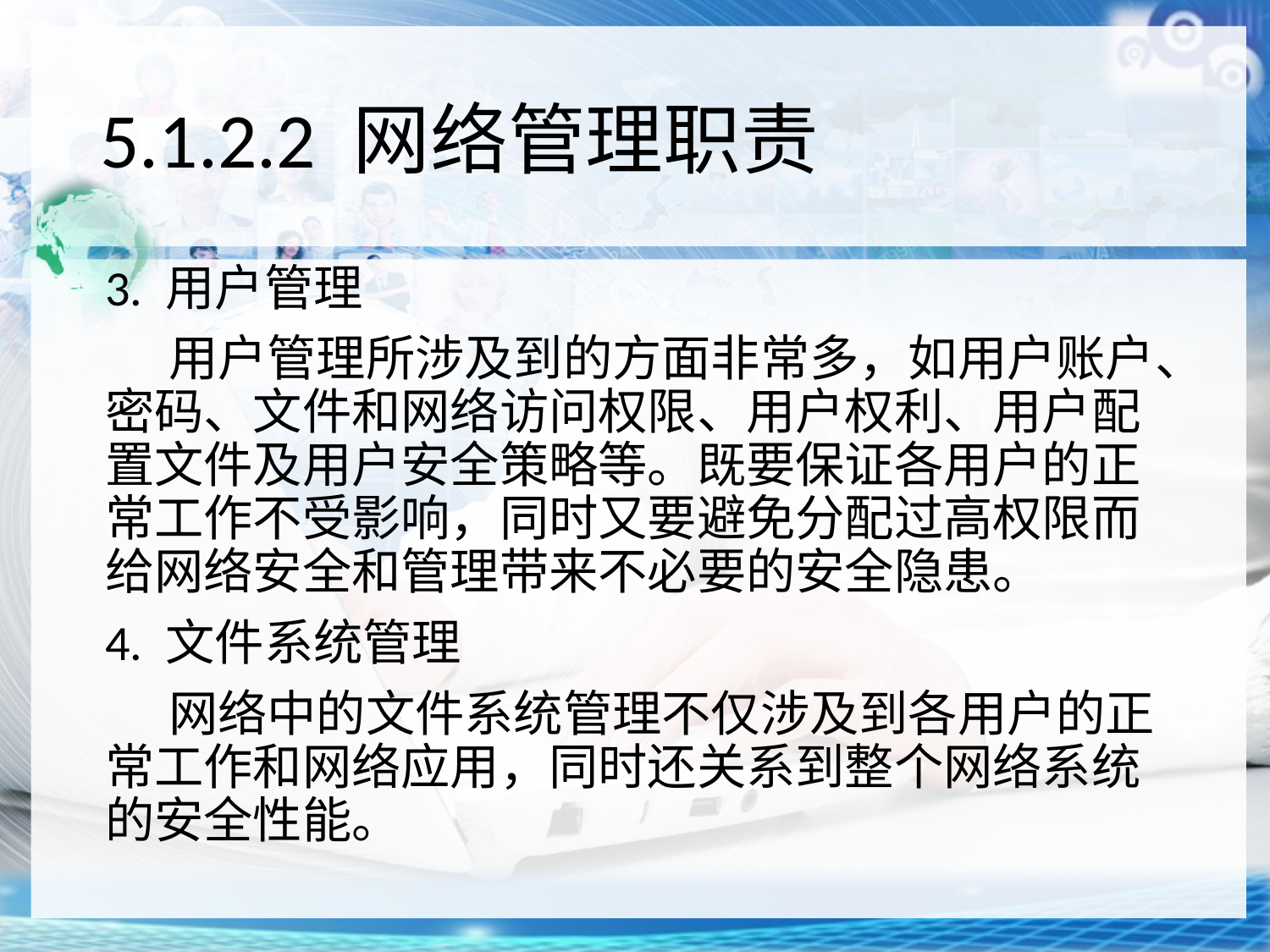

# 5.1.2.2 网络管理职责
3. 用户管理
用户管理所涉及到的方面非常多，如用户账户、密码、文件和网络访问权限、用户权利、用户配置文件及用户安全策略等。既要保证各用户的正常工作不受影响，同时又要避免分配过高权限而给网络安全和管理带来不必要的安全隐患。
4. 文件系统管理
网络中的文件系统管理不仅涉及到各用户的正常工作和网络应用，同时还关系到整个网络系统的安全性能。